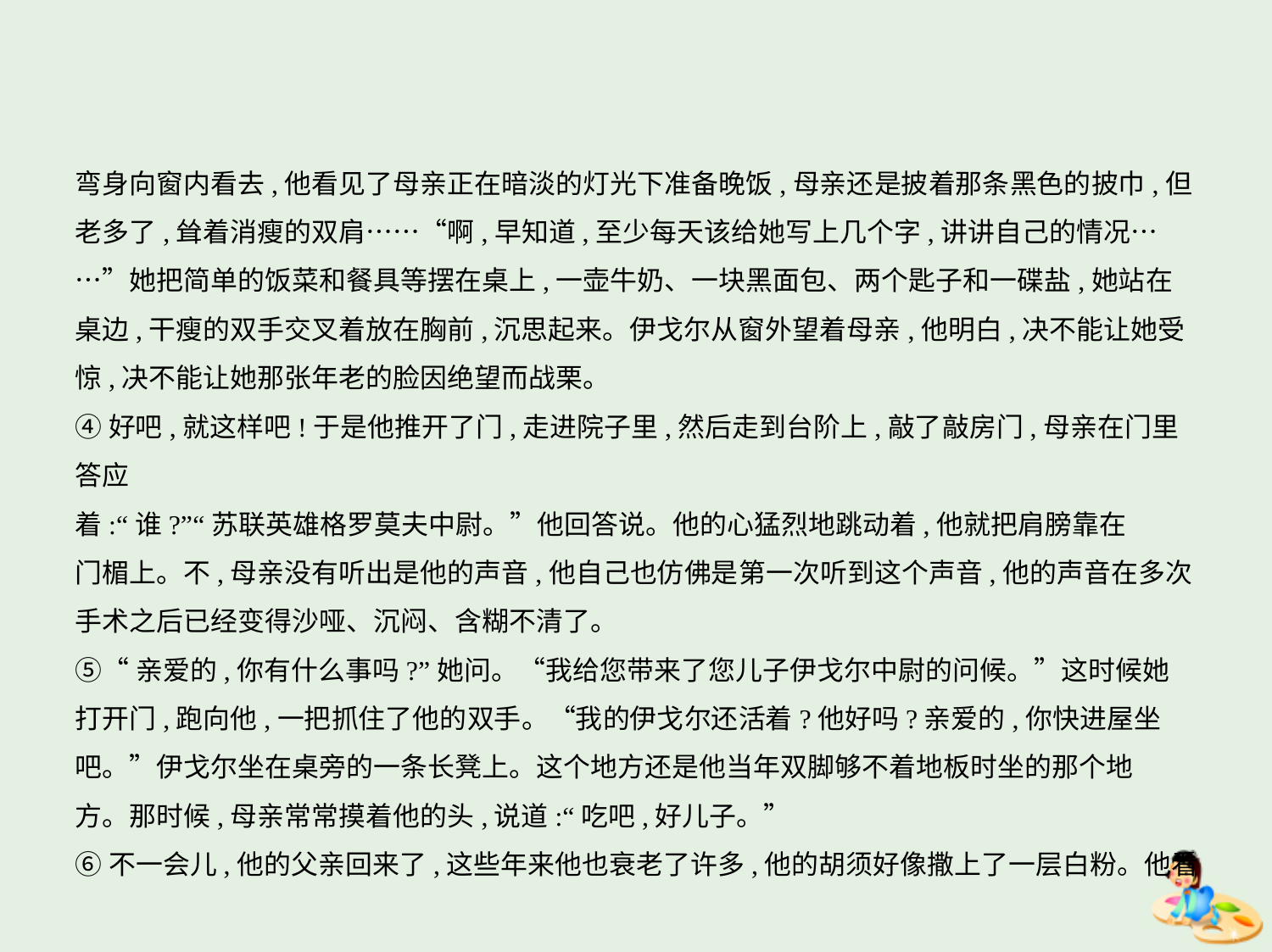

弯身向窗内看去,他看见了母亲正在暗淡的灯光下准备晚饭,母亲还是披着那条黑色的披巾,但
老多了,耸着消瘦的双肩……“啊,早知道,至少每天该给她写上几个字,讲讲自己的情况…
…”她把简单的饭菜和餐具等摆在桌上,一壶牛奶、一块黑面包、两个匙子和一碟盐,她站在
桌边,干瘦的双手交叉着放在胸前,沉思起来。伊戈尔从窗外望着母亲,他明白,决不能让她受
惊,决不能让她那张年老的脸因绝望而战栗。
④好吧,就这样吧!于是他推开了门,走进院子里,然后走到台阶上,敲了敲房门,母亲在门里答应
着:“谁?”“苏联英雄格罗莫夫中尉。”他回答说。他的心猛烈地跳动着,他就把肩膀靠在
门楣上。不,母亲没有听出是他的声音,他自己也仿佛是第一次听到这个声音,他的声音在多次
手术之后已经变得沙哑、沉闷、含糊不清了。
⑤“亲爱的,你有什么事吗?”她问。“我给您带来了您儿子伊戈尔中尉的问候。”这时候她
打开门,跑向他,一把抓住了他的双手。“我的伊戈尔还活着?他好吗?亲爱的,你快进屋坐
吧。”伊戈尔坐在桌旁的一条长凳上。这个地方还是他当年双脚够不着地板时坐的那个地
方。那时候,母亲常常摸着他的头,说道:“吃吧,好儿子。”
⑥不一会儿,他的父亲回来了,这些年来他也衰老了许多,他的胡须好像撒上了一层白粉。他看